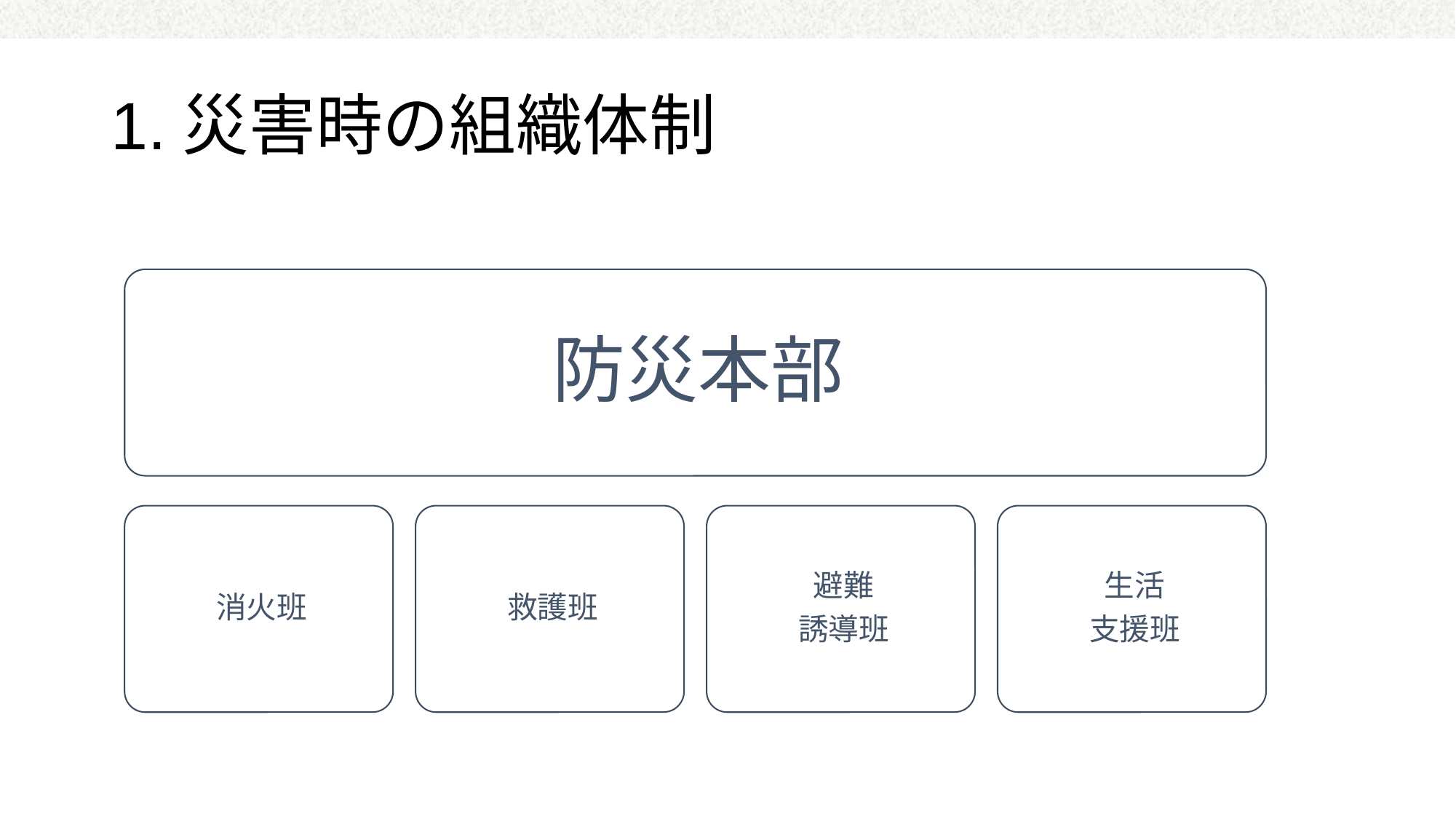

# 1.災害時の組織体制
防災本部
消火班
救護班
避難
誘導班
生活
支援班